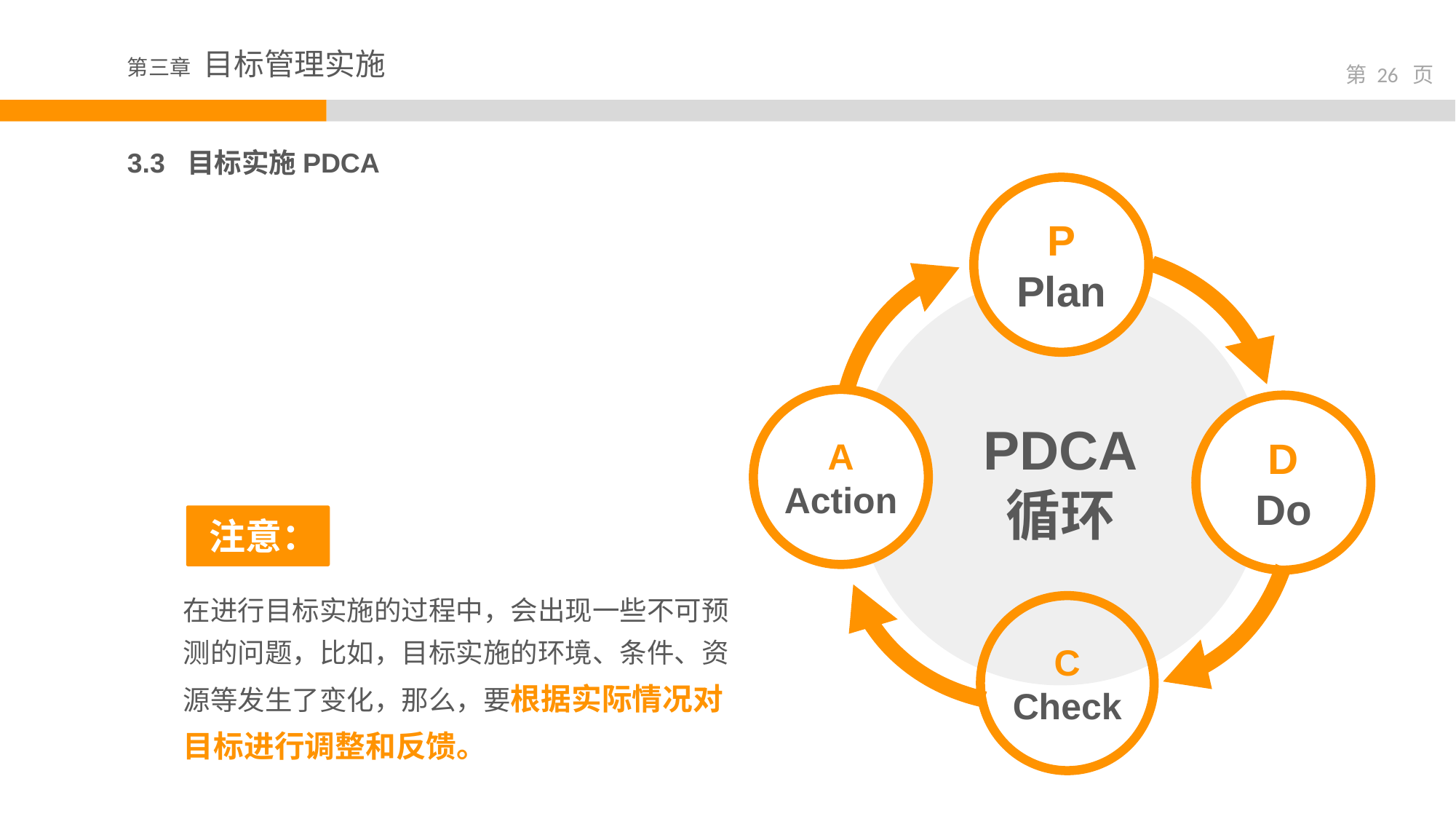

3.3  目标实施PDCA
P
Plan

A
Action
D
Do

PDCA
循环

C
Check

注意：
在进行目标实施的过程中，会出现一些不可预测的问题，比如，目标实施的环境、条件、资源等发生了变化，那么，要根据实际情况对目标进行调整和反馈。